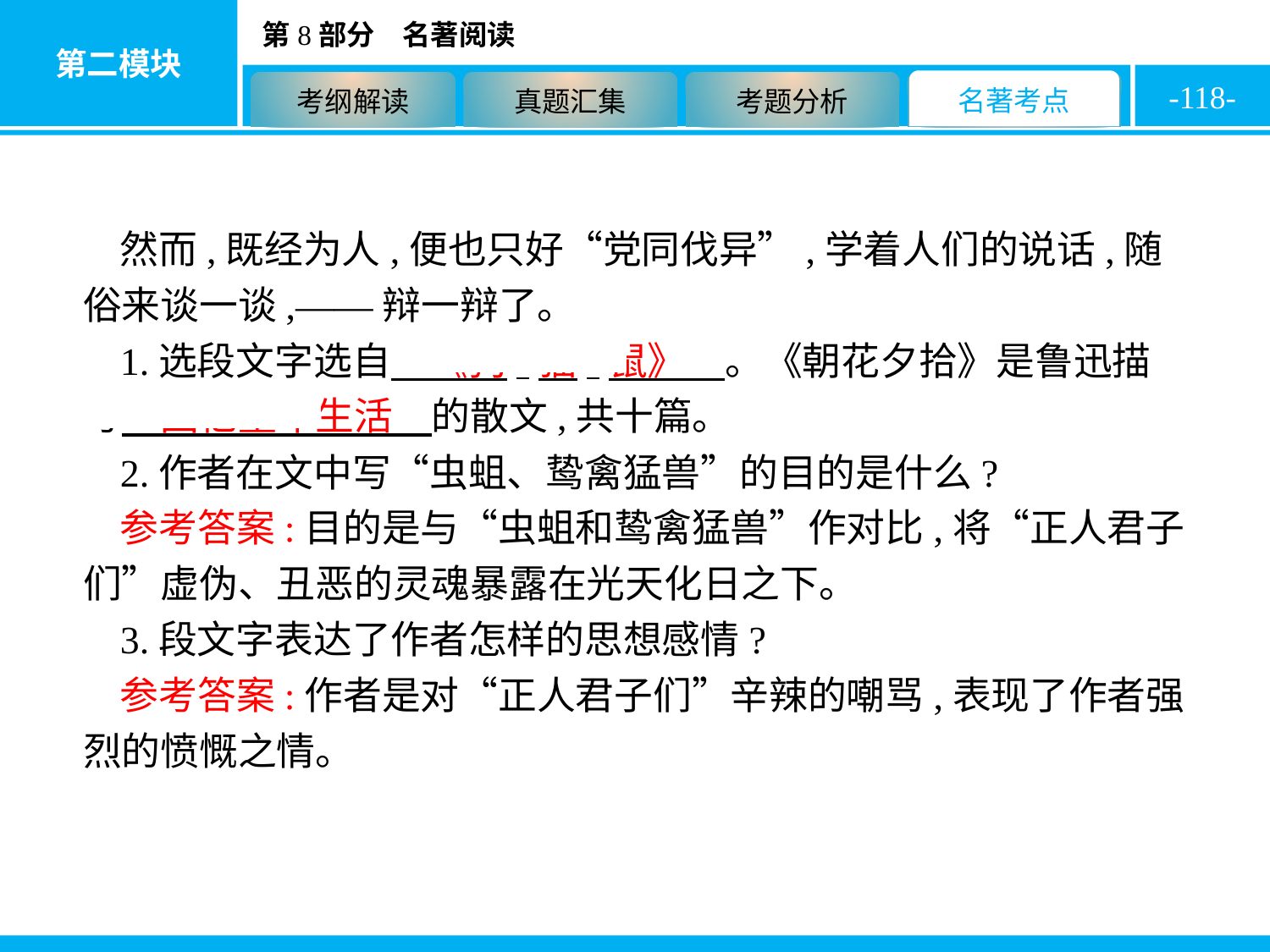

-118-
然而,既经为人,便也只好“党同伐异”,学着人们的说话,随俗来谈一谈,——辩一辩了。
1.选段文字选自　《狗·猫·鼠》　。《朝花夕拾》是鲁迅描写　回忆童年生活　的散文,共十篇。
2.作者在文中写“虫蛆、鸷禽猛兽”的目的是什么?
参考答案:目的是与“虫蛆和鸷禽猛兽”作对比,将“正人君子们”虚伪、丑恶的灵魂暴露在光天化日之下。
3.段文字表达了作者怎样的思想感情?
参考答案:作者是对“正人君子们”辛辣的嘲骂,表现了作者强烈的愤慨之情。